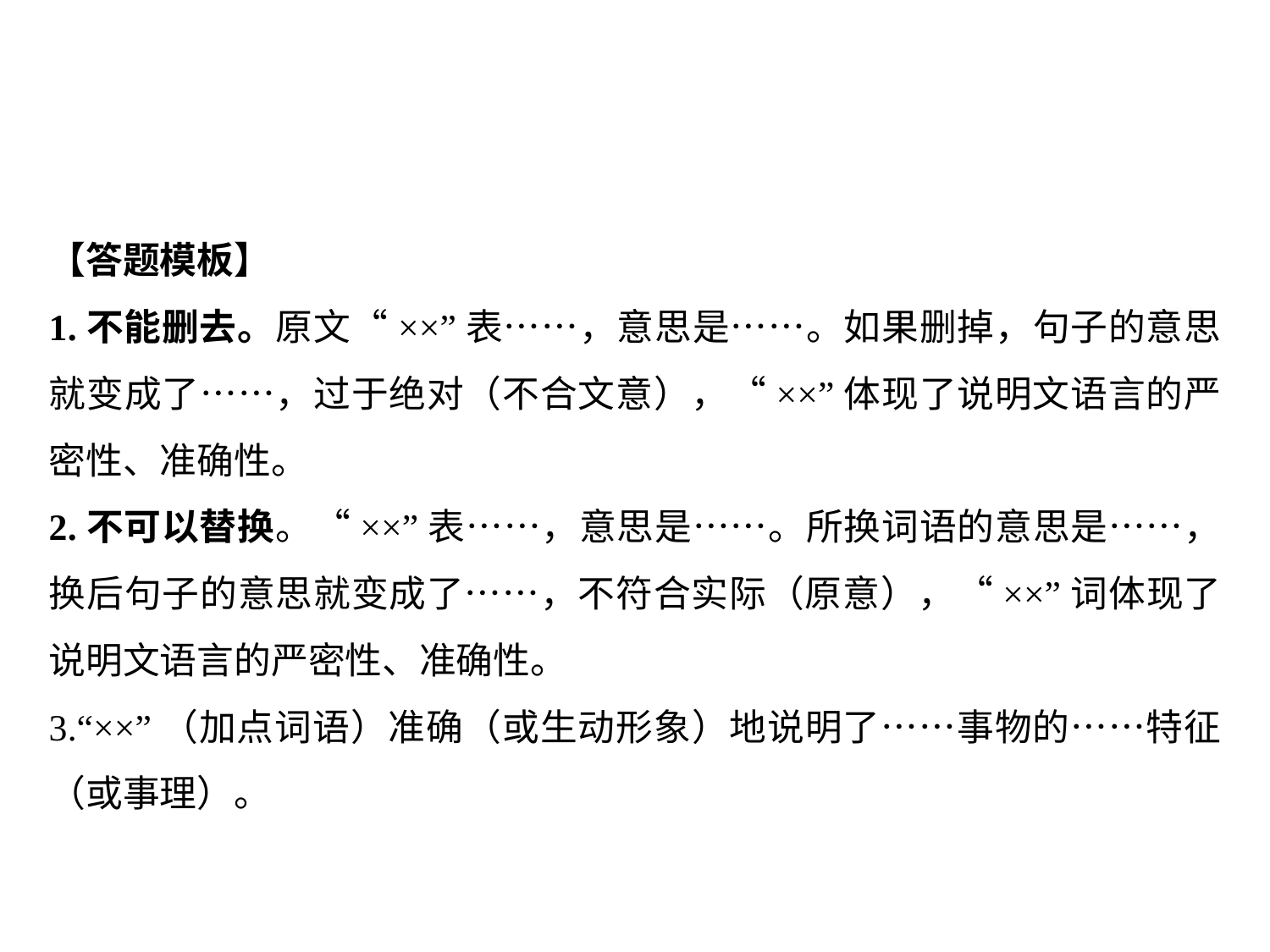

【答题模板】
1.不能删去。原文“××”表……，意思是……。如果删掉，句子的意思就变成了……，过于绝对（不合文意），“××”体现了说明文语言的严密性、准确性。
2.不可以替换。“××”表……，意思是……。所换词语的意思是……，换后句子的意思就变成了……，不符合实际（原意），“××”词体现了说明文语言的严密性、准确性。
3.“××”（加点词语）准确（或生动形象）地说明了……事物的……特征（或事理）。